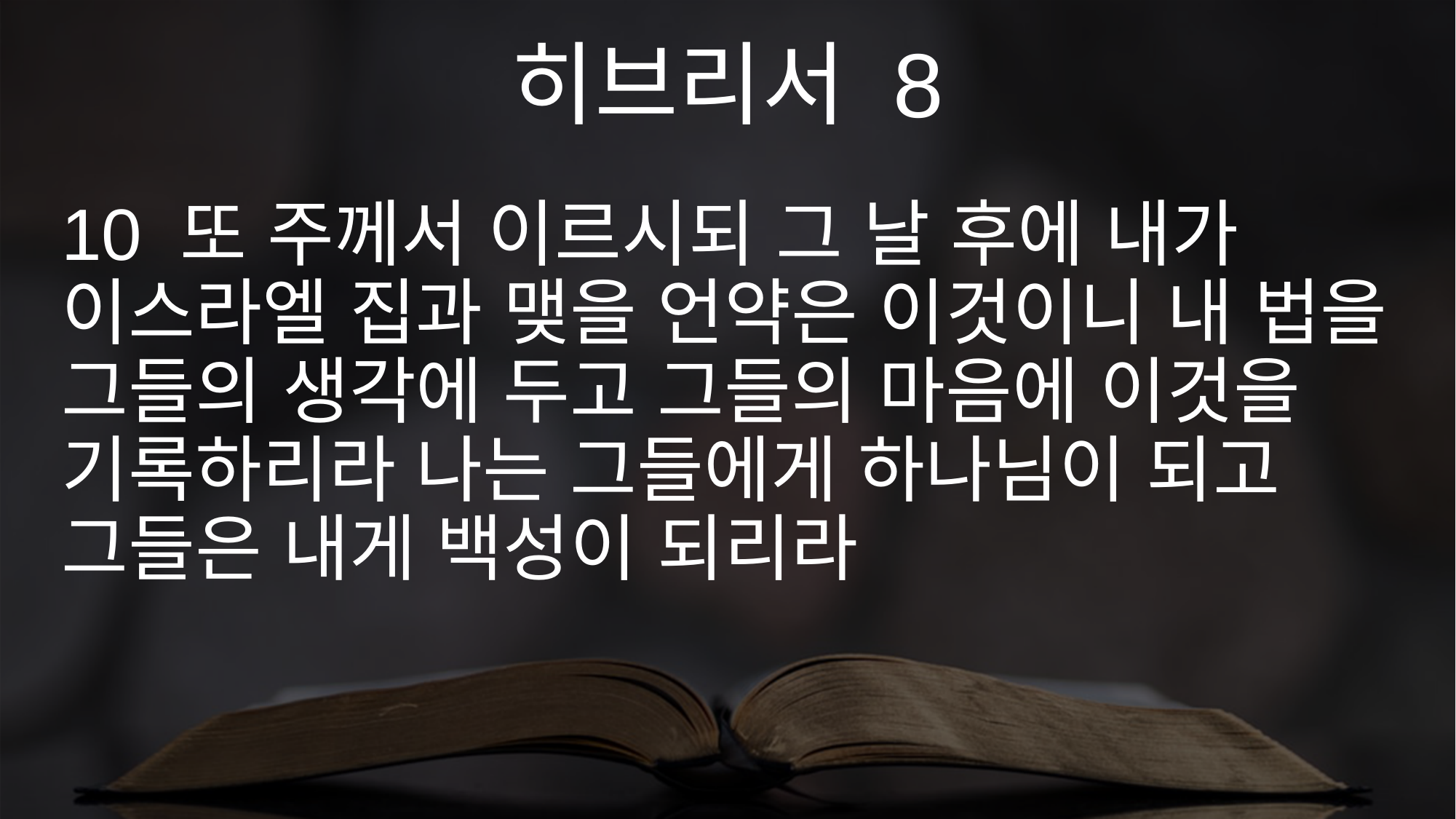

히브리서 8
10 또 주께서 이르시되 그 날 후에 내가 이스라엘 집과 맺을 언약은 이것이니 내 법을 그들의 생각에 두고 그들의 마음에 이것을 기록하리라 나는 그들에게 하나님이 되고 그들은 내게 백성이 되리라